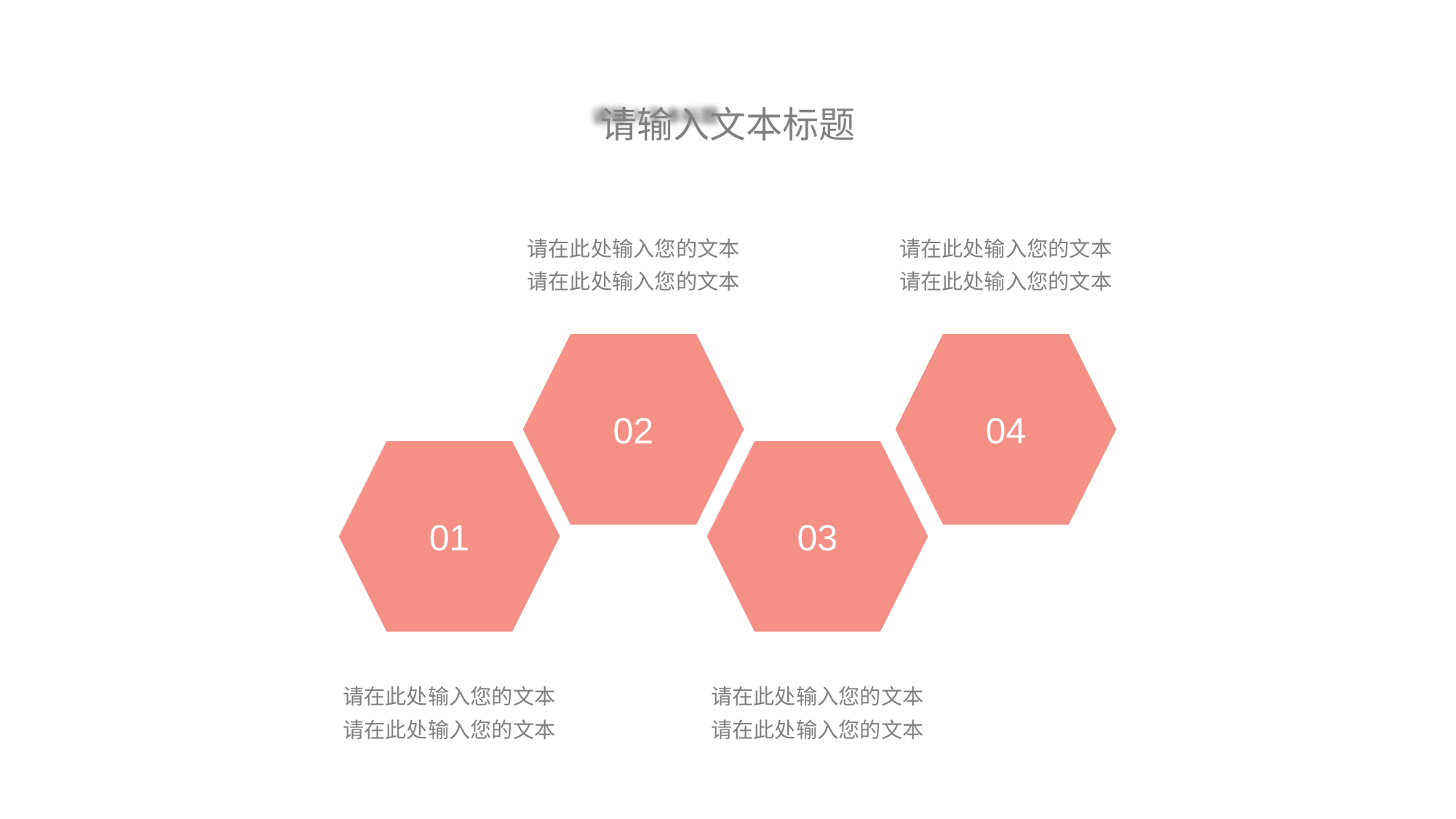

请输入文本标题
请在此处输入您的文本
请在此处输入您的文本
请在此处输入您的文本
请在此处输入您的文本
02
04
01
03
请在此处输入您的文本
请在此处输入您的文本
请在此处输入您的文本
请在此处输入您的文本